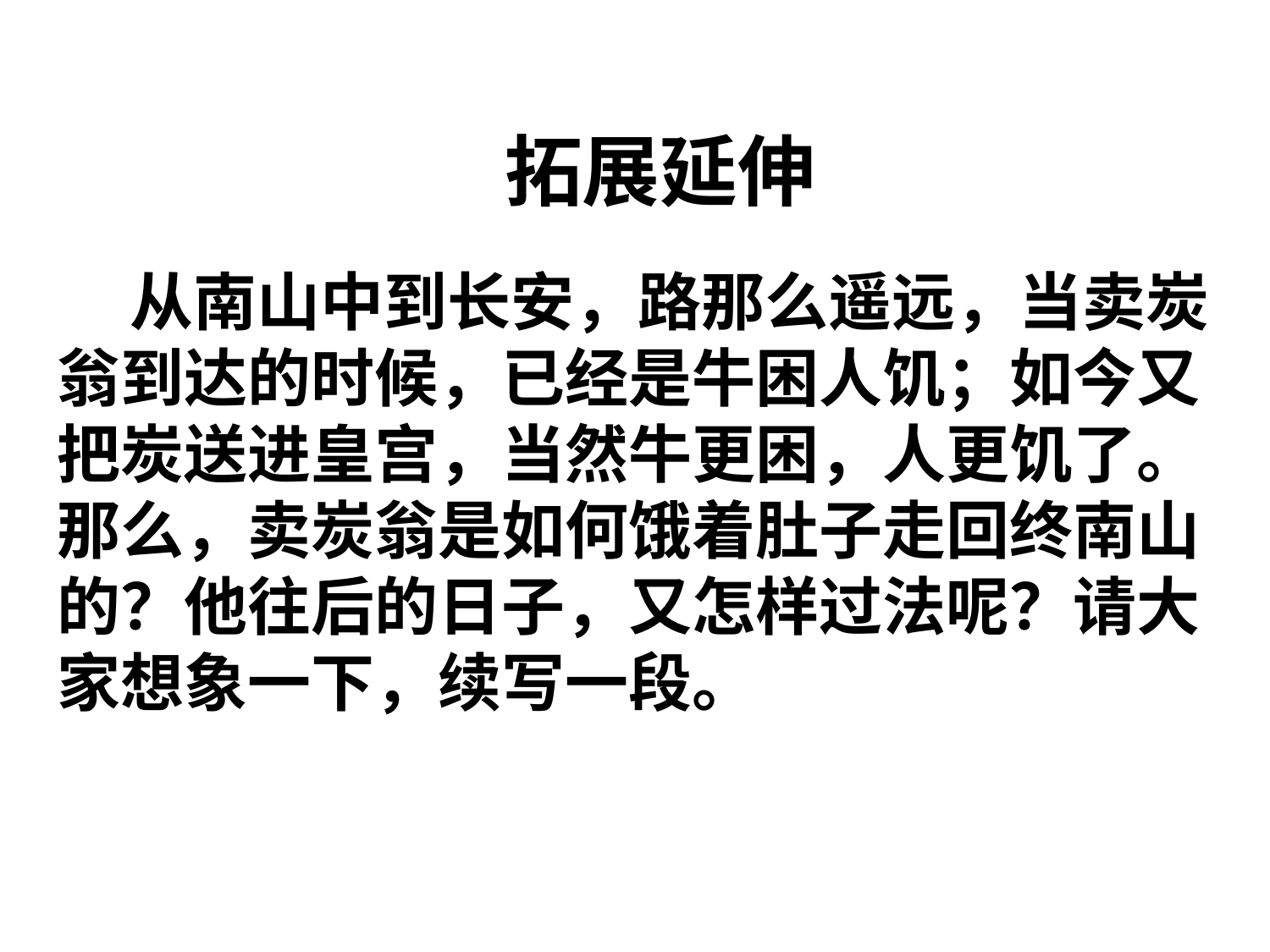

拓展延伸
    从南山中到长安，路那么遥远，当卖炭翁到达的时候，已经是牛困人饥；如今又把炭送进皇宫，当然牛更困，人更饥了。那么，卖炭翁是如何饿着肚子走回终南山的？他往后的日子，又怎样过法呢？请大家想象一下，续写一段。